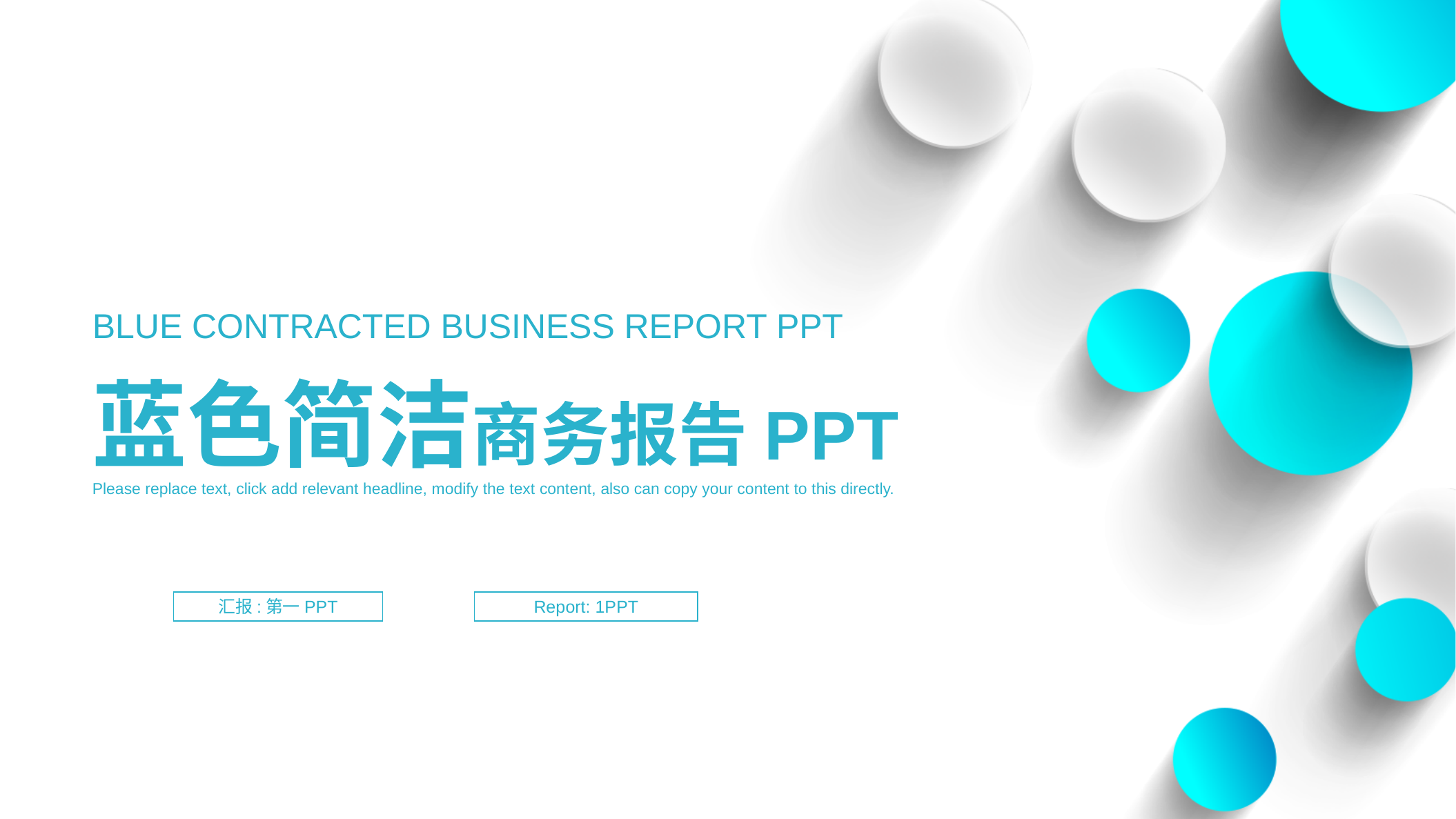

BLUE CONTRACTED BUSINESS REPORT PPT
蓝色简洁商务报告PPT
Please replace text, click add relevant headline, modify the text content, also can copy your content to this directly.
汇报:第一PPT
Report: 1PPT